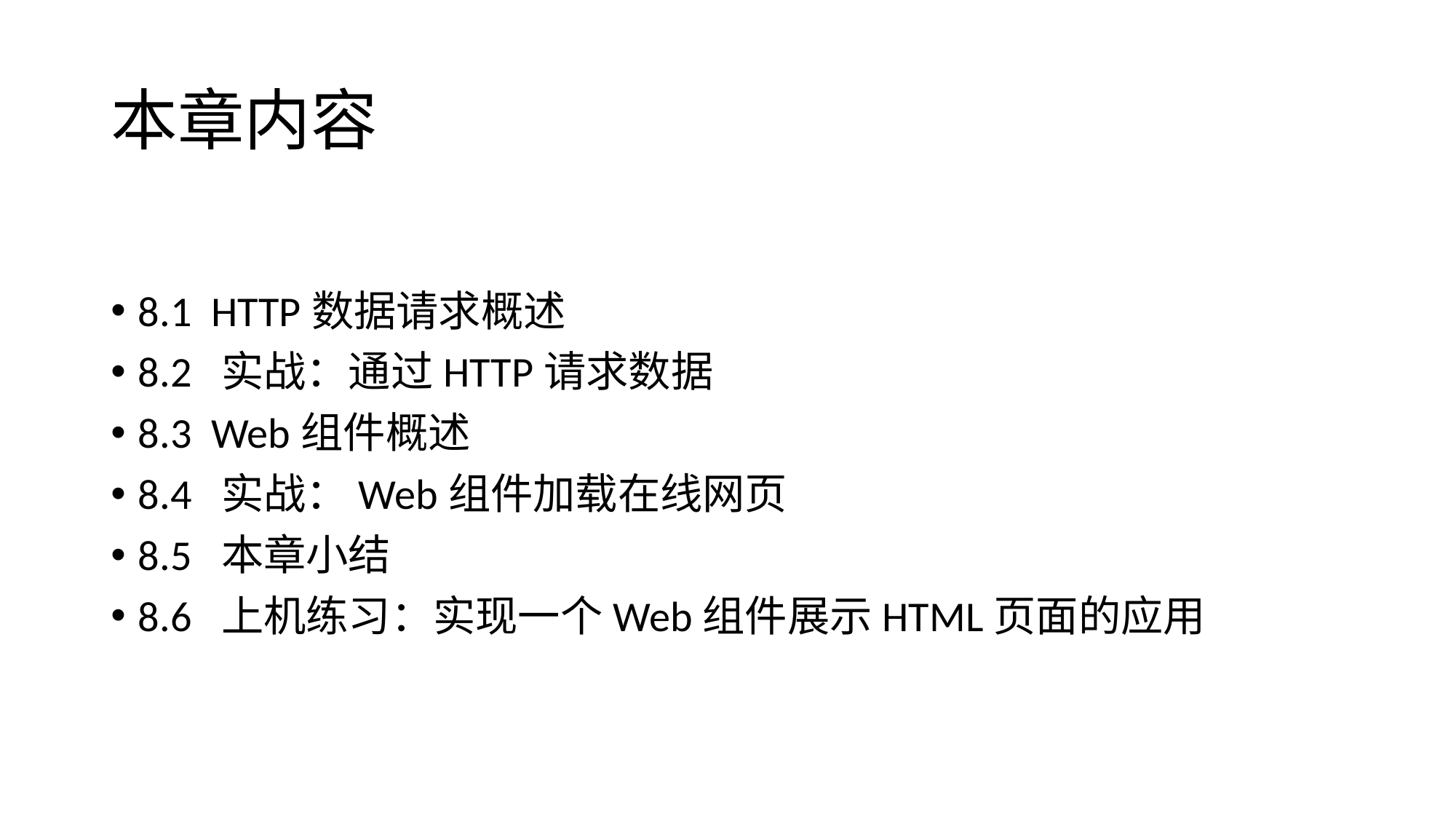

# 本章内容

8.1  HTTP数据请求概述
8.2  实战：通过HTTP请求数据
8.3  Web组件概述
8.4  实战：Web组件加载在线网页
8.5  本章小结
8.6  上机练习：实现一个Web组件展示HTML页面的应用